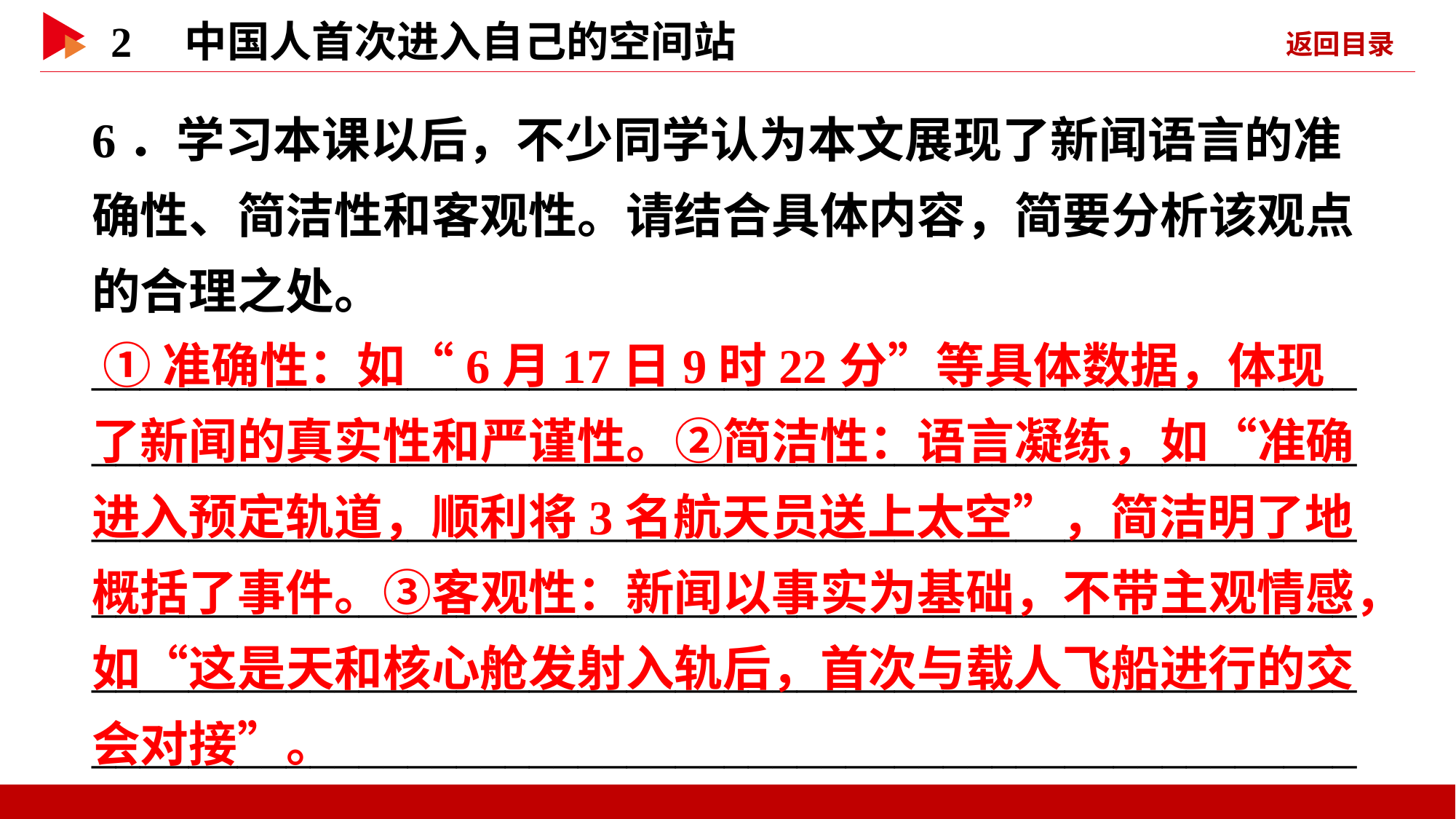

6．学习本课以后，不少同学认为本文展现了新闻语言的准确性、简洁性和客观性。请结合具体内容，简要分析该观点的合理之处。
________________________________________________________________________________________________________________________________________________________________________________________________________________________________________________________________________________________________________________________
 ①准确性：如“6月17日9时22分”等具体数据，体现了新闻的真实性和严谨性。②简洁性：语言凝练，如“准确进入预定轨道，顺利将3名航天员送上太空”，简洁明了地概括了事件。③客观性：新闻以事实为基础，不带主观情感，如“这是天和核心舱发射入轨后，首次与载人飞船进行的交会对接”。